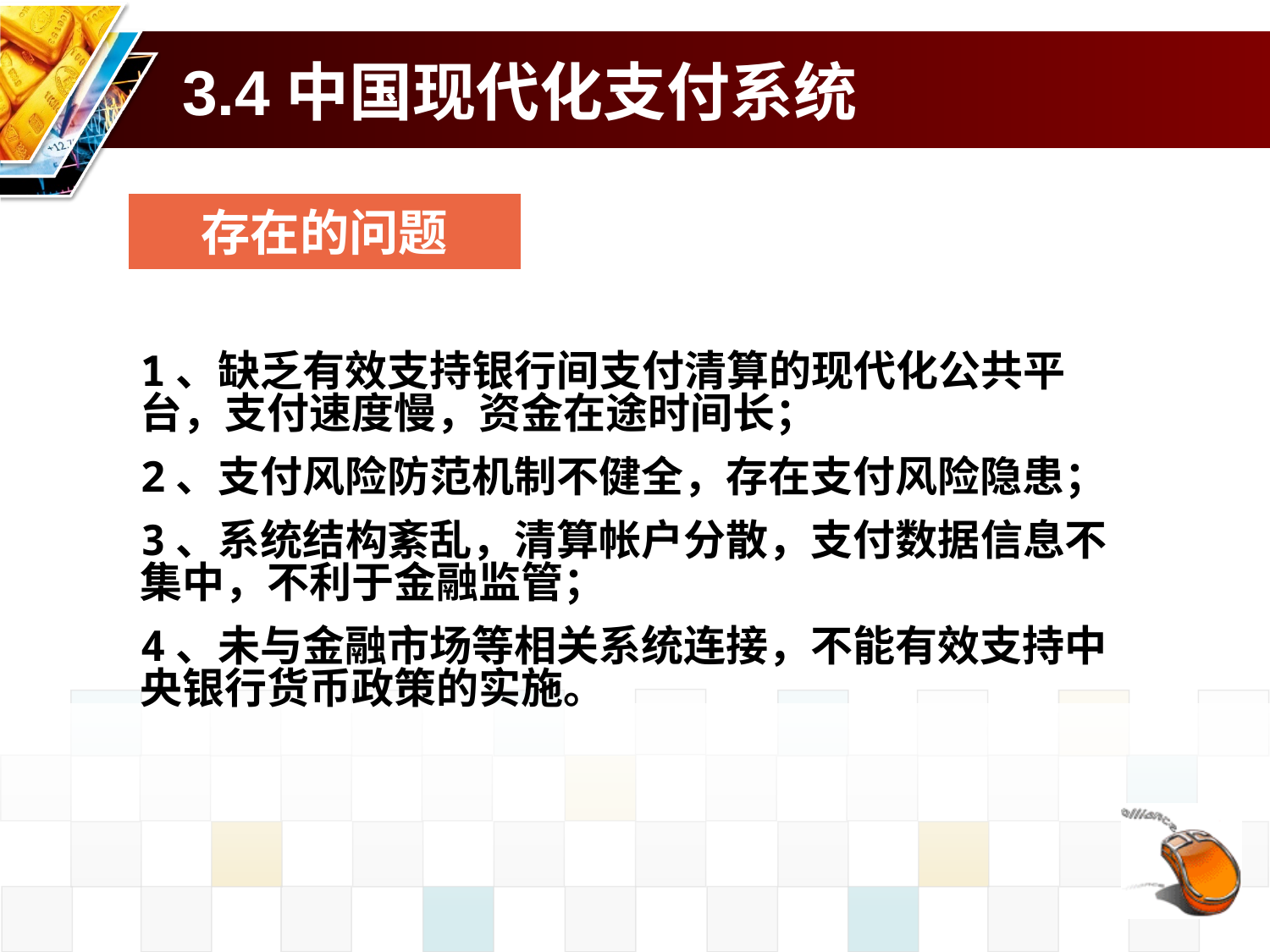

# 3.4中国现代化支付系统
存在的问题
1、缺乏有效支持银行间支付清算的现代化公共平台，支付速度慢，资金在途时间长；
2、支付风险防范机制不健全，存在支付风险隐患；
3、系统结构紊乱，清算帐户分散，支付数据信息不集中，不利于金融监管；
4、未与金融市场等相关系统连接，不能有效支持中央银行货币政策的实施。